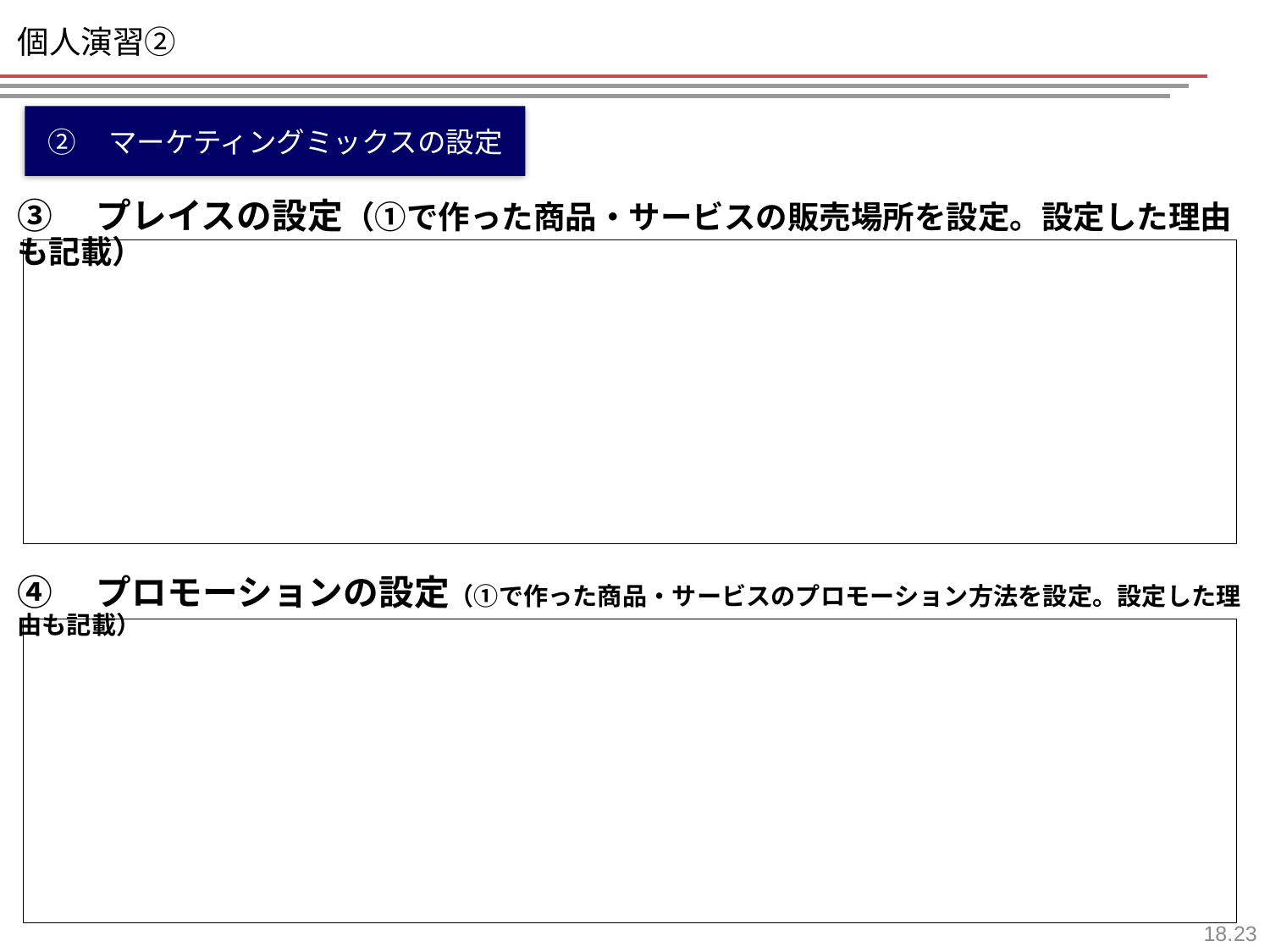

# 個人演習②
②　マーケティングミックスの設定
③　プレイスの設定（①で作った商品・サービスの販売場所を設定。設定した理由も記載）

④　プロモーションの設定（①で作った商品・サービスのプロモーション方法を設定。設定した理由も記載）

23